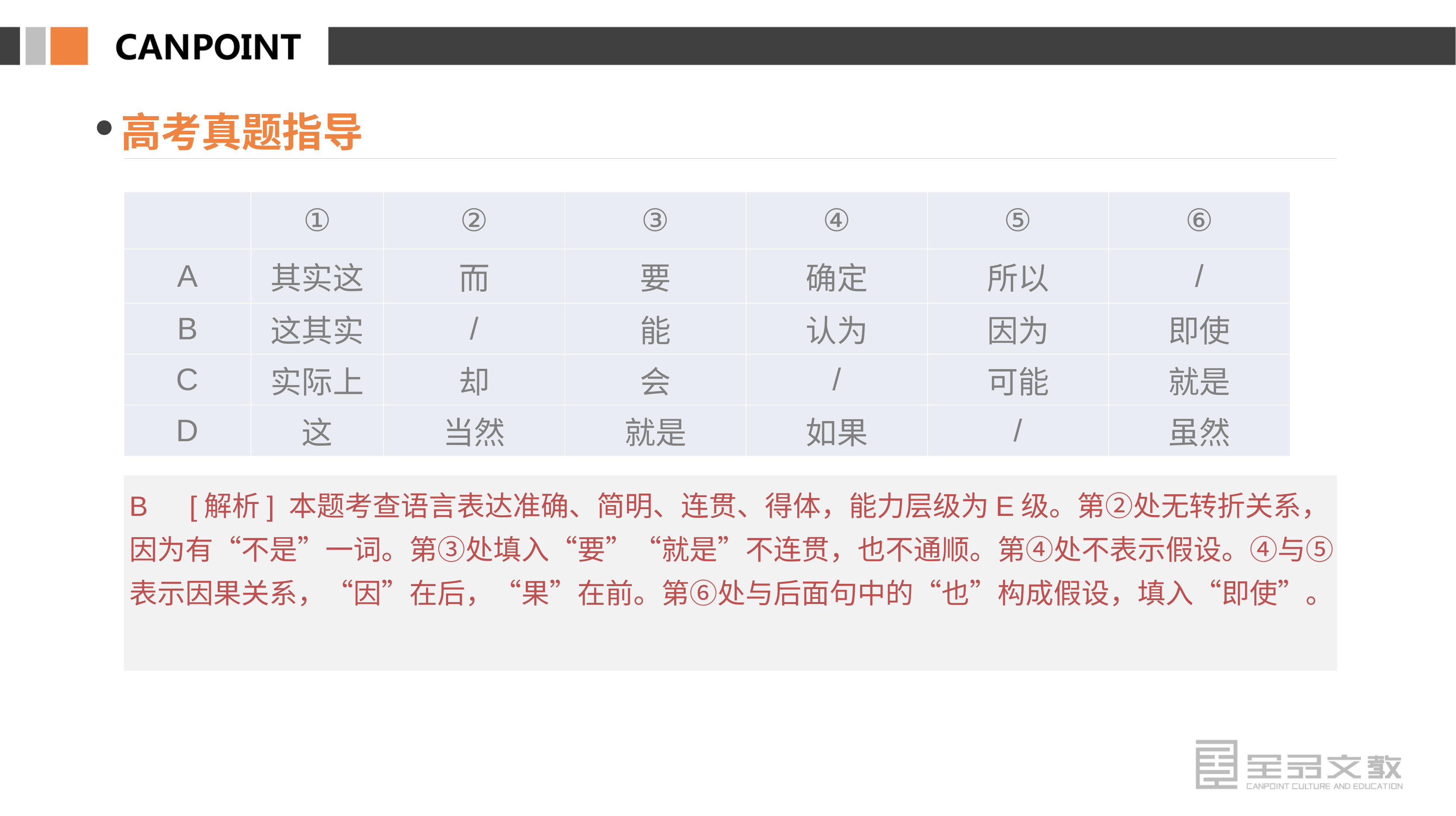

高考真题指导

|  | ① | ② | ③ | ④ | ⑤ | ⑥ |
| --- | --- | --- | --- | --- | --- | --- |
| A | 其实这 | 而 | 要 | 确定 | 所以 | / |
| B | 这其实 | / | 能 | 认为 | 因为 | 即使 |
| C | 实际上 | 却 | 会 | / | 可能 | 就是 |
| D | 这 | 当然 | 就是 | 如果 | / | 虽然 |

B　[解析] 本题考查语言表达准确、简明、连贯、得体，能力层级为E级。第②处无转折关系，因为有“不是”一词。第③处填入“要”“就是”不连贯，也不通顺。第④处不表示假设。④与⑤表示因果关系，“因”在后，“果”在前。第⑥处与后面句中的“也”构成假设，填入“即使”。